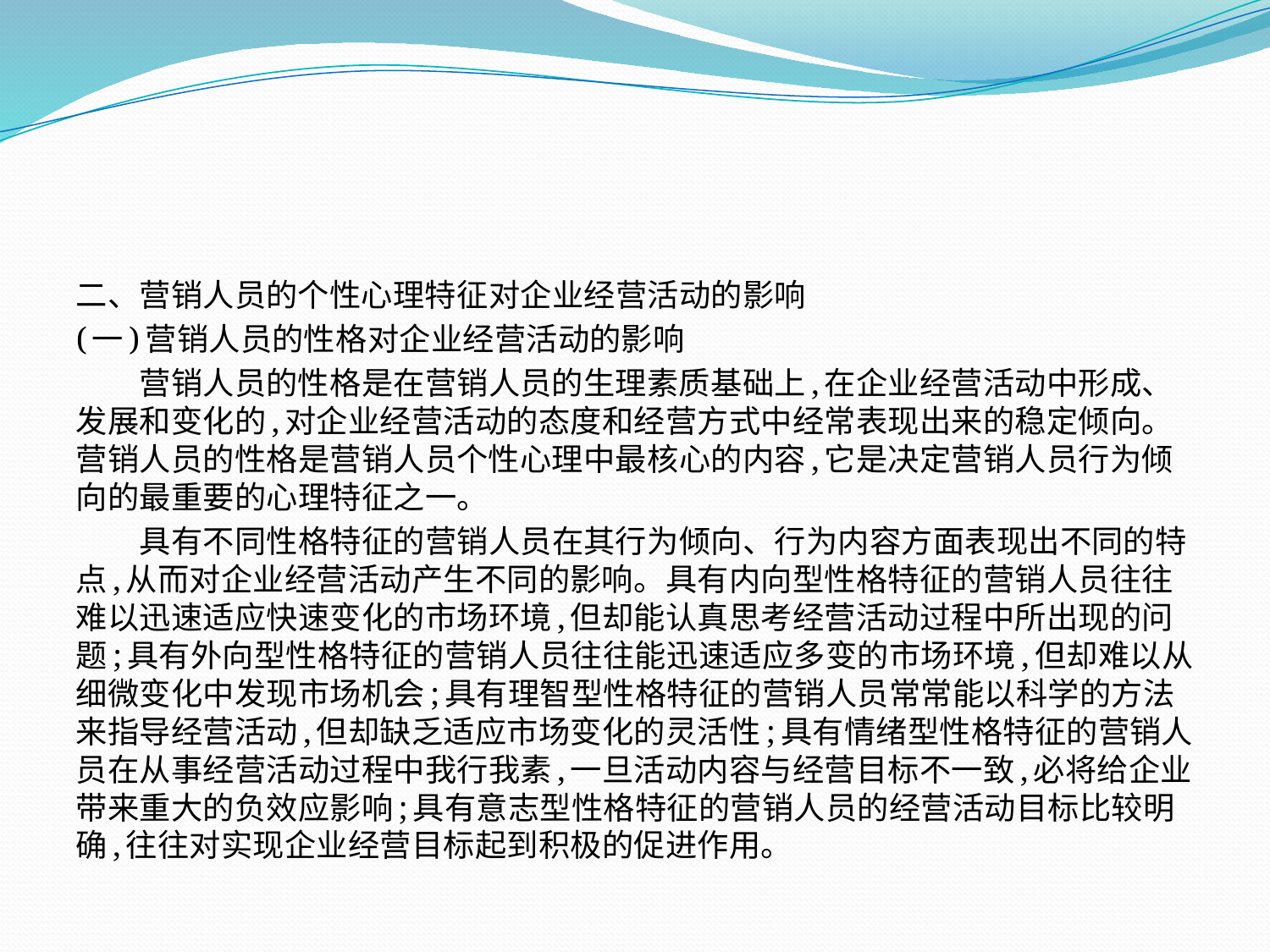

二、营销人员的个性心理特征对企业经营活动的影响
(一)营销人员的性格对企业经营活动的影响
　　营销人员的性格是在营销人员的生理素质基础上,在企业经营活动中形成、发展和变化的,对企业经营活动的态度和经营方式中经常表现出来的稳定倾向。营销人员的性格是营销人员个性心理中最核心的内容,它是决定营销人员行为倾向的最重要的心理特征之一。
　　具有不同性格特征的营销人员在其行为倾向、行为内容方面表现出不同的特点,从而对企业经营活动产生不同的影响。具有内向型性格特征的营销人员往往难以迅速适应快速变化的市场环境,但却能认真思考经营活动过程中所出现的问题;具有外向型性格特征的营销人员往往能迅速适应多变的市场环境,但却难以从细微变化中发现市场机会;具有理智型性格特征的营销人员常常能以科学的方法来指导经营活动,但却缺乏适应市场变化的灵活性;具有情绪型性格特征的营销人员在从事经营活动过程中我行我素,一旦活动内容与经营目标不一致,必将给企业带来重大的负效应影响;具有意志型性格特征的营销人员的经营活动目标比较明确,往往对实现企业经营目标起到积极的促进作用。